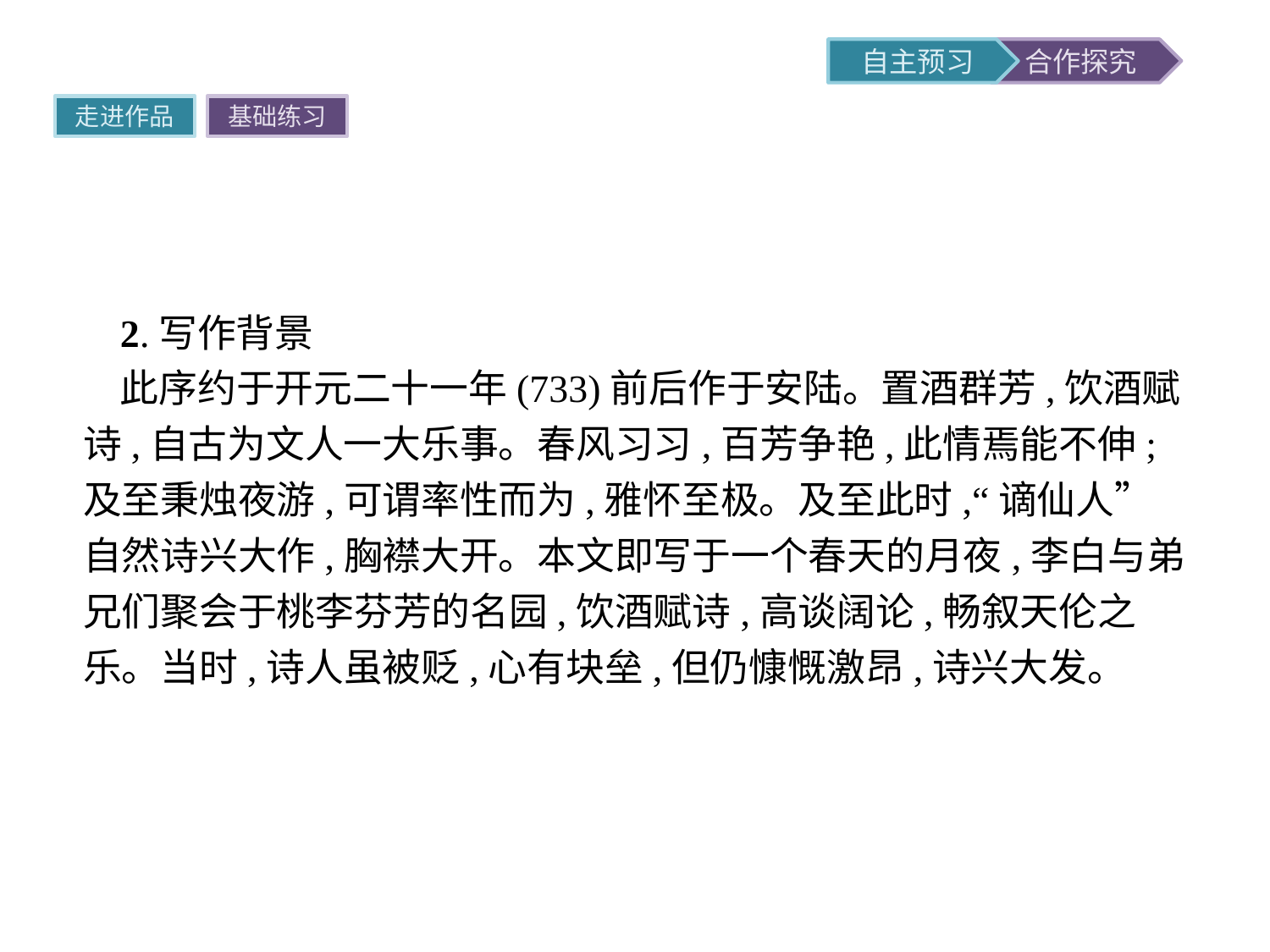

走进作品
基础练习
2.写作背景
此序约于开元二十一年(733)前后作于安陆。置酒群芳,饮酒赋诗,自古为文人一大乐事。春风习习,百芳争艳,此情焉能不伸;及至秉烛夜游,可谓率性而为,雅怀至极。及至此时,“谪仙人”自然诗兴大作,胸襟大开。本文即写于一个春天的月夜,李白与弟兄们聚会于桃李芬芳的名园,饮酒赋诗,高谈阔论,畅叙天伦之乐。当时,诗人虽被贬,心有块垒,但仍慷慨激昂,诗兴大发。